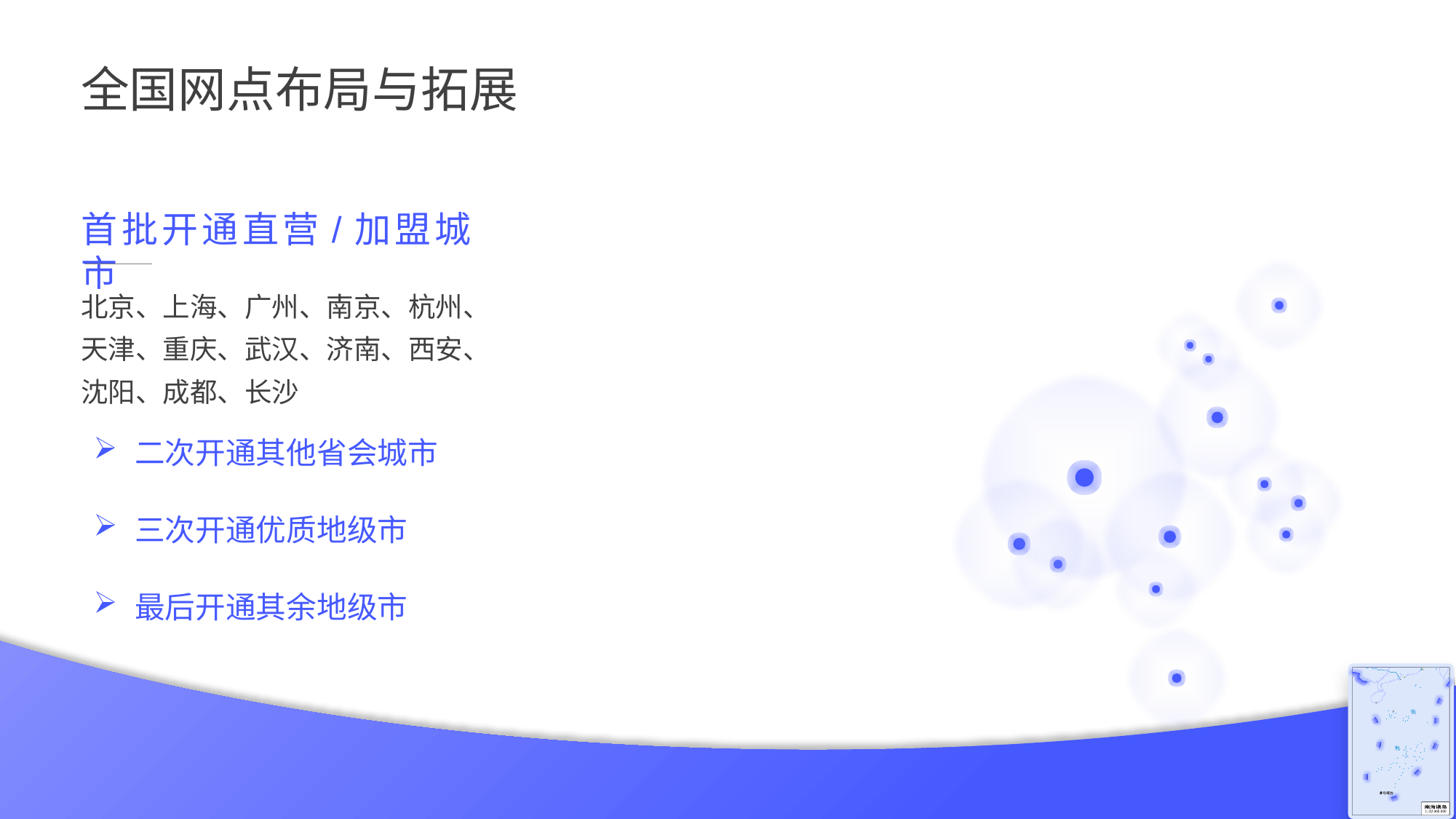

全国网点布局与拓展

首批开通直营/加盟城市

北京、上海、广州、南京、杭州、天津、重庆、武汉、济南、西安、沈阳、成都、长沙

二次开通其他省会城市
三次开通优质地级市
最后开通其余地级市